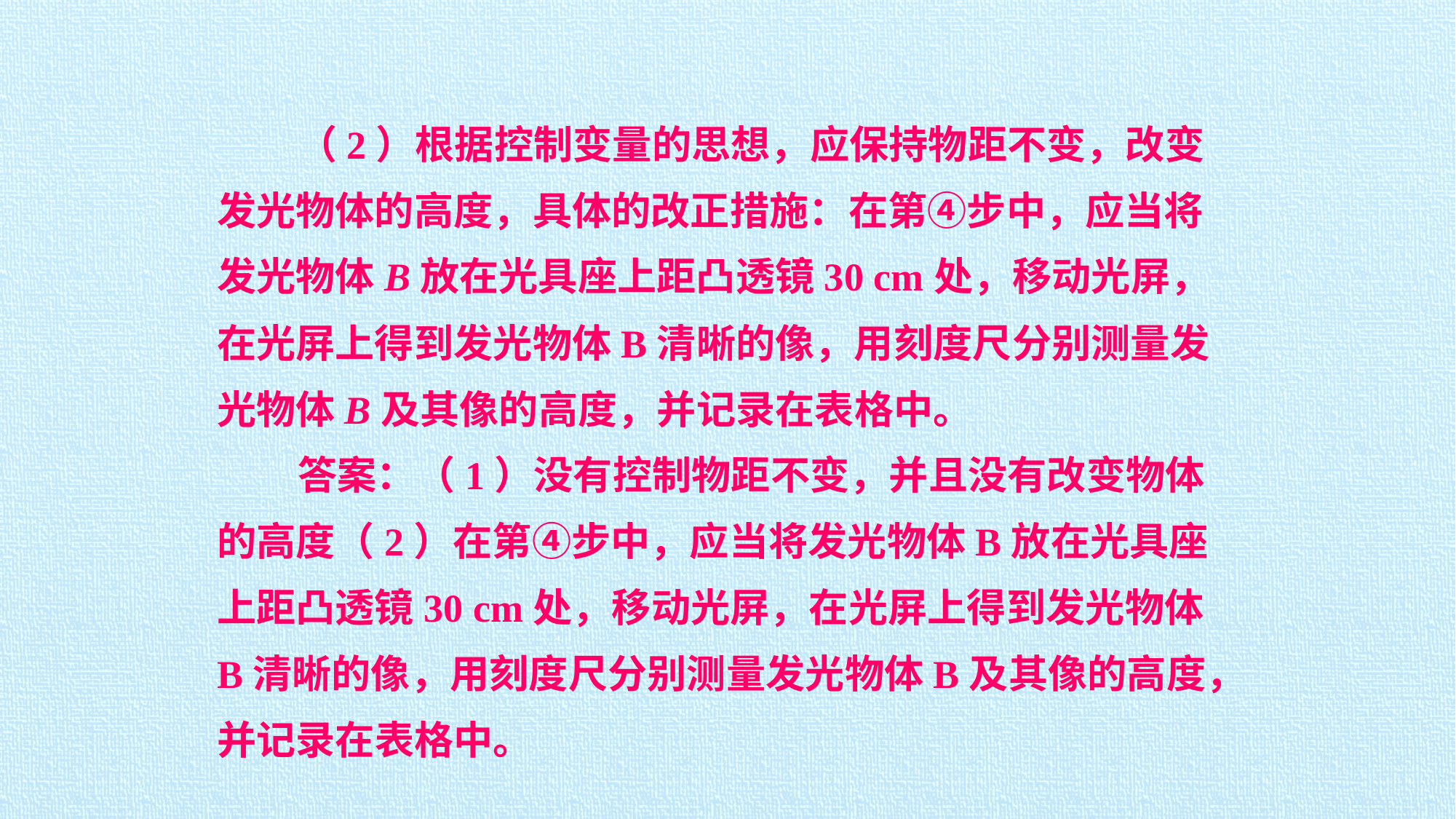

（2）根据控制变量的思想，应保持物距不变，改变发光物体的高度，具体的改正措施：在第④步中，应当将发光物体B放在光具座上距凸透镜30 cm处，移动光屏，在光屏上得到发光物体B清晰的像，用刻度尺分别测量发光物体B及其像的高度，并记录在表格中。
        答案：（1）没有控制物距不变，并且没有改变物体的高度（2）在第④步中，应当将发光物体B放在光具座上距凸透镜30 cm处，移动光屏，在光屏上得到发光物体B清晰的像，用刻度尺分别测量发光物体B及其像的高度，并记录在表格中。